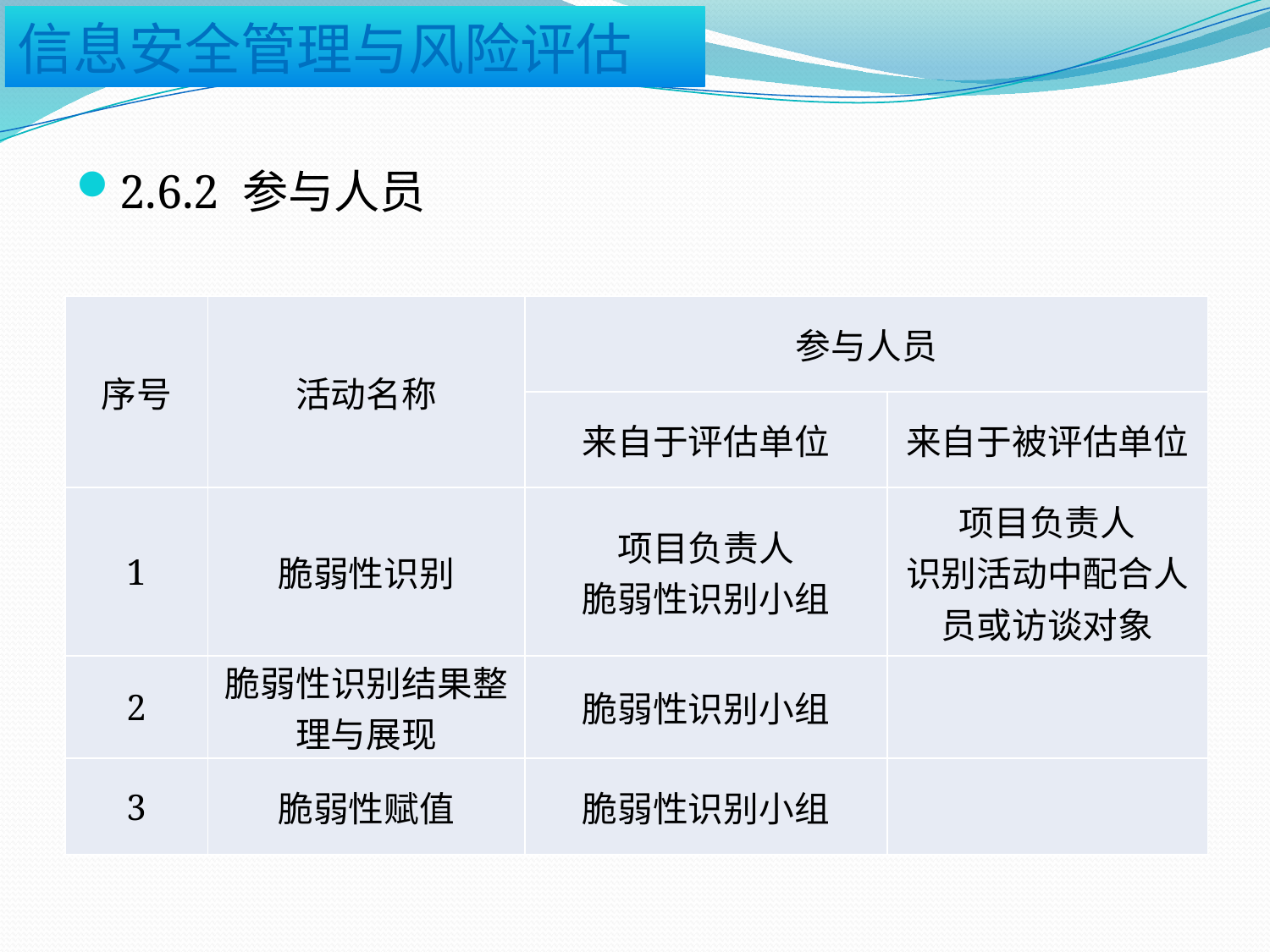

2.6.2 参与人员
| 序号 | 活动名称 | 参与人员 |  |
| --- | --- | --- | --- |
|  |  | 来自于评估单位 | 来自于被评估单位 |
| 1 | 脆弱性识别 | 项目负责人 脆弱性识别小组 | 项目负责人 识别活动中配合人员或访谈对象 |
| 2 | 脆弱性识别结果整理与展现 | 脆弱性识别小组 |  |
| 3 | 脆弱性赋值 | 脆弱性识别小组 |  |